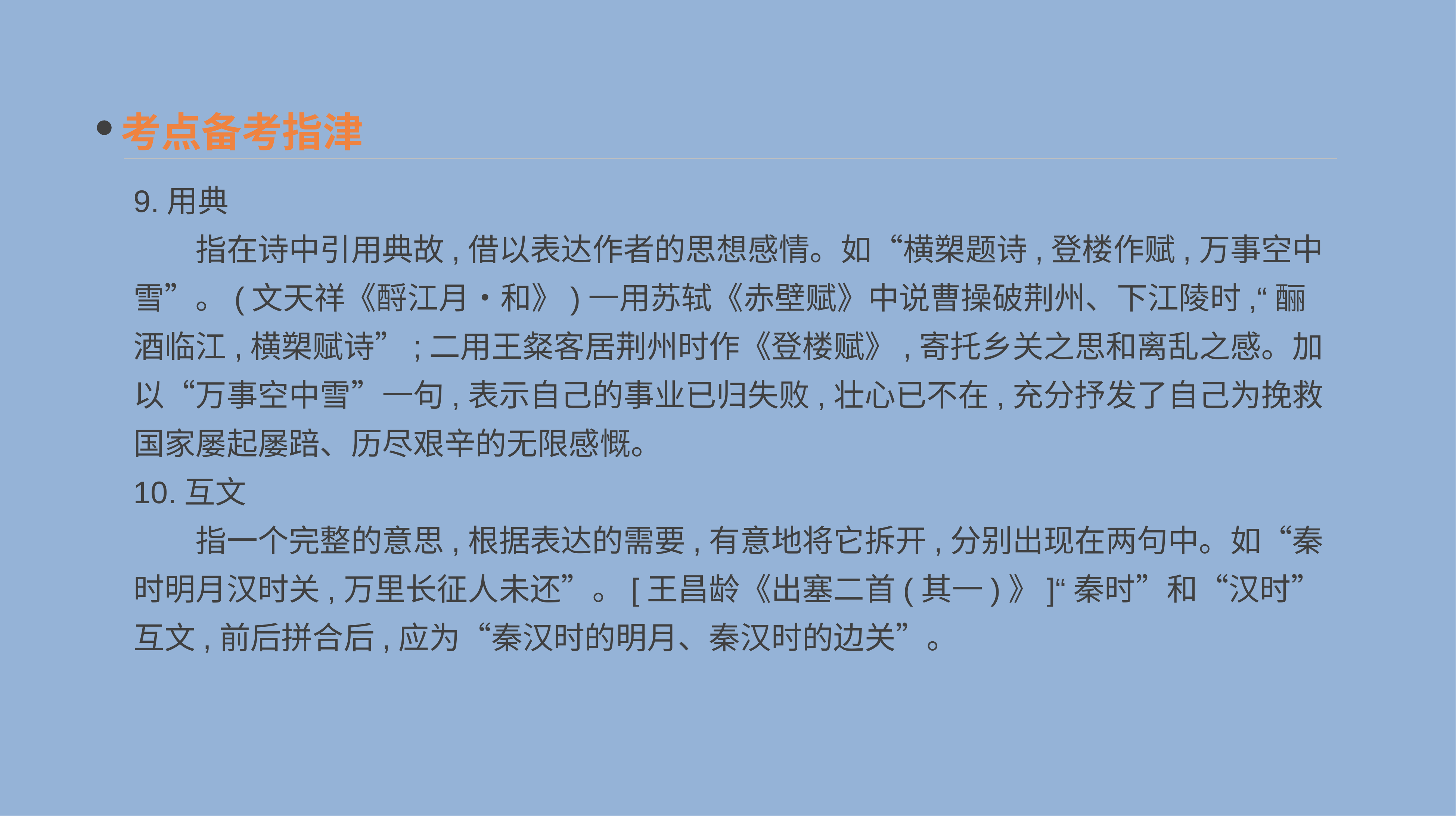

考点备考指津

9.用典
　　指在诗中引用典故,借以表达作者的思想感情。如“横槊题诗,登楼作赋,万事空中雪”。(文天祥《酹江月•和》)一用苏轼《赤壁赋》中说曹操破荆州、下江陵时,“酾酒临江,横槊赋诗”;二用王粲客居荆州时作《登楼赋》,寄托乡关之思和离乱之感。加以“万事空中雪”一句,表示自己的事业已归失败,壮心已不在,充分抒发了自己为挽救国家屡起屡踣、历尽艰辛的无限感慨。
10.互文
　　指一个完整的意思,根据表达的需要,有意地将它拆开,分别出现在两句中。如“秦时明月汉时关,万里长征人未还”。[王昌龄《出塞二首(其一)》]“秦时”和“汉时”互文,前后拼合后,应为“秦汉时的明月、秦汉时的边关”。